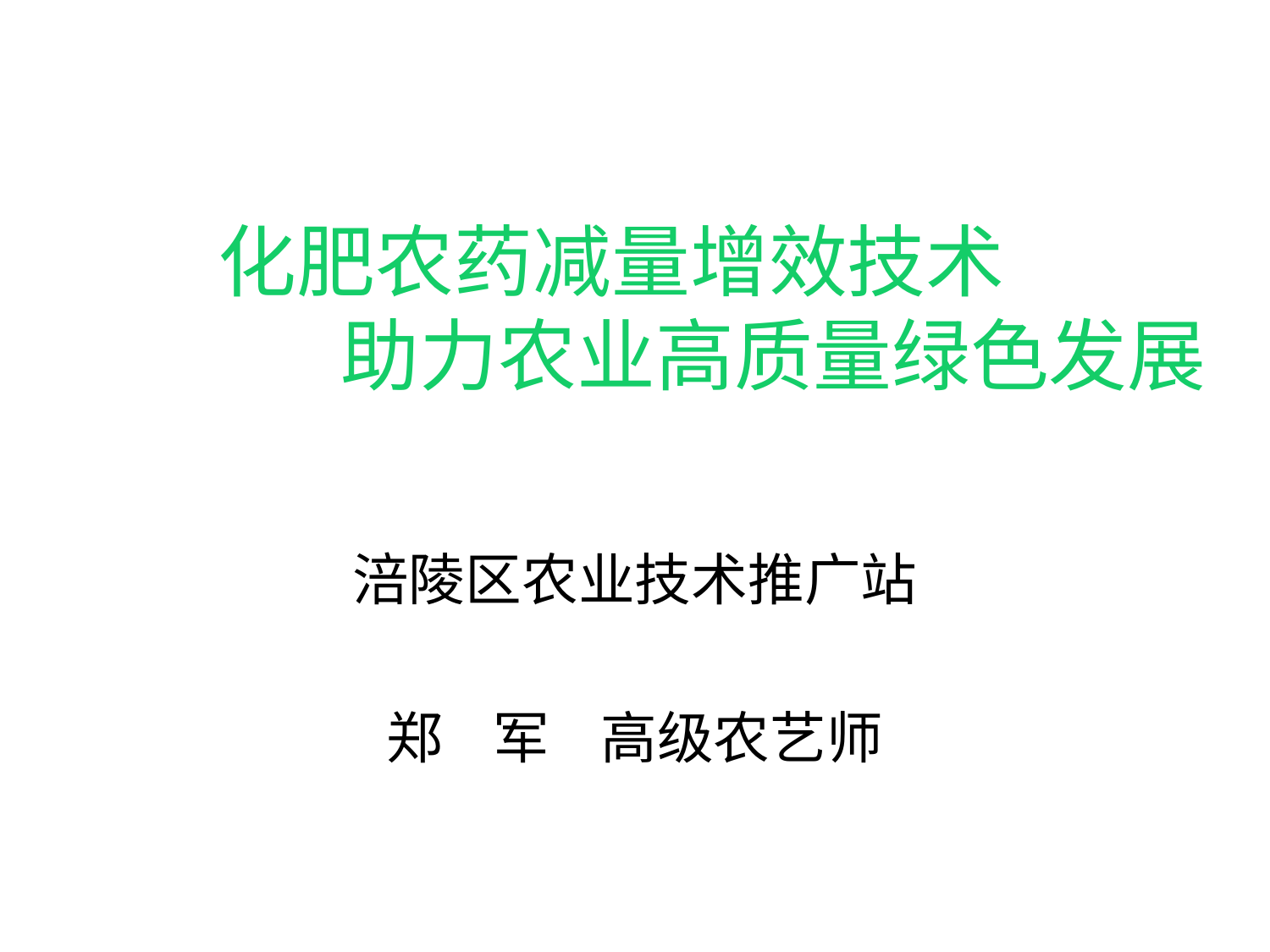

# 化肥农药减量增效技术 助力农业高质量绿色发展
涪陵区农业技术推广站

郑    军    高级农艺师